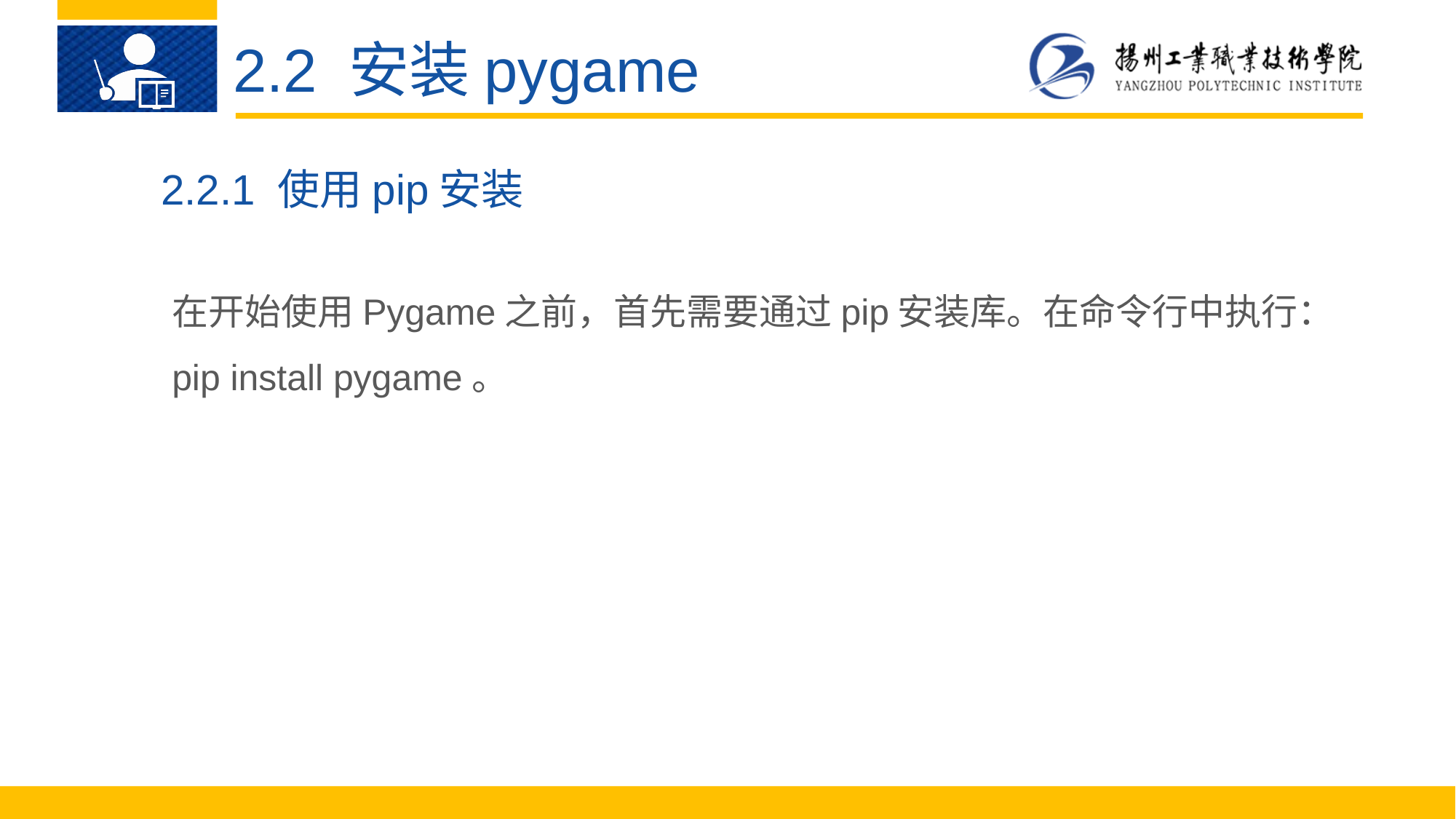

2.2 安装pygame
2.2.1 使用pip安装
在开始使用Pygame之前，首先需要通过pip安装库。在命令行中执行：pip install pygame。